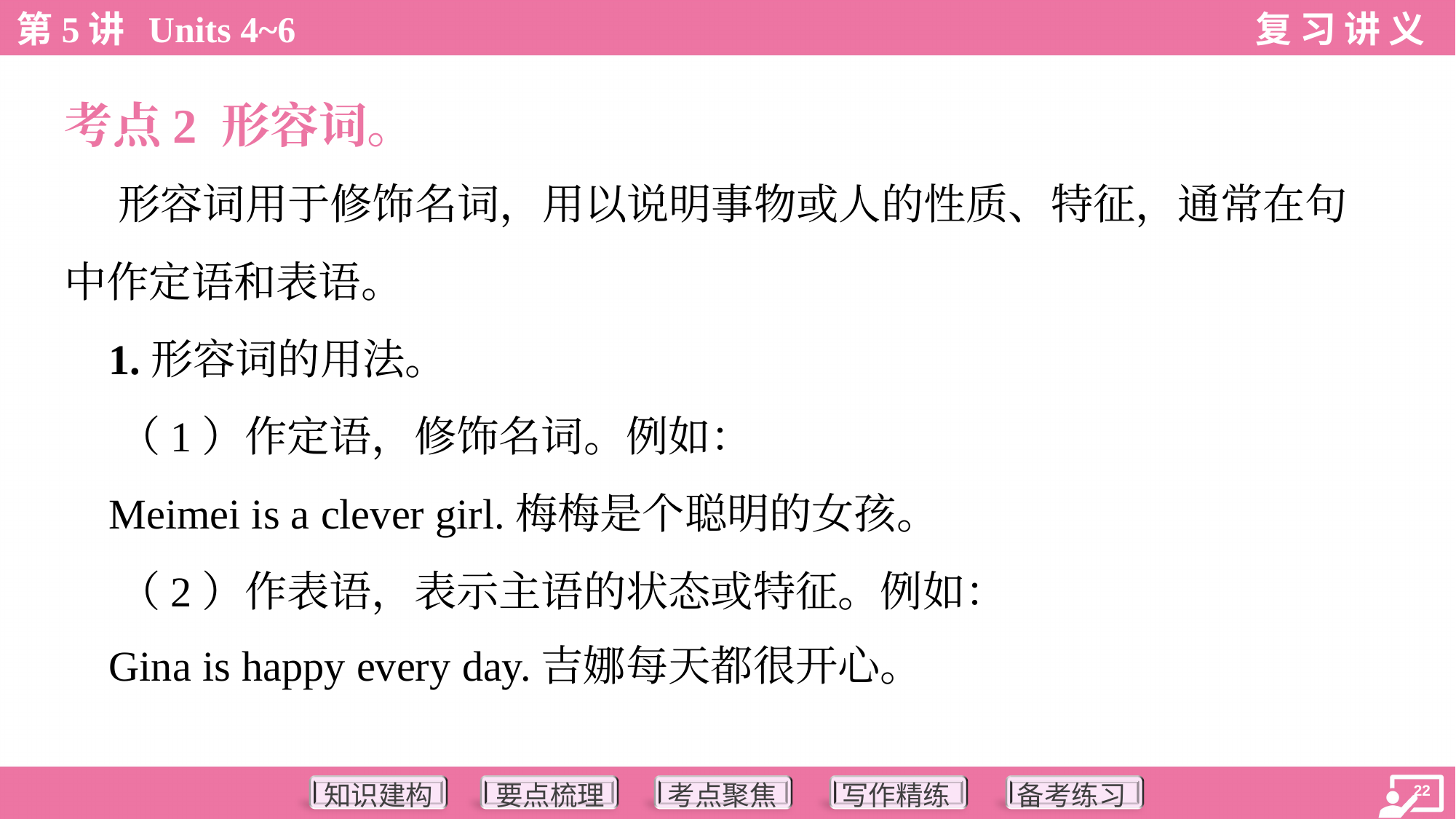

考点2 形容词。
    形容词用于修饰名词，用以说明事物或人的性质、特征，通常在句
中作定语和表语。
    1.形容词的用法。
    （1）作定语，修饰名词。例如：
    Meimei is a clever girl.梅梅是个聪明的女孩。
    （2）作表语，表示主语的状态或特征。例如：
    Gina is happy every day.吉娜每天都很开心。